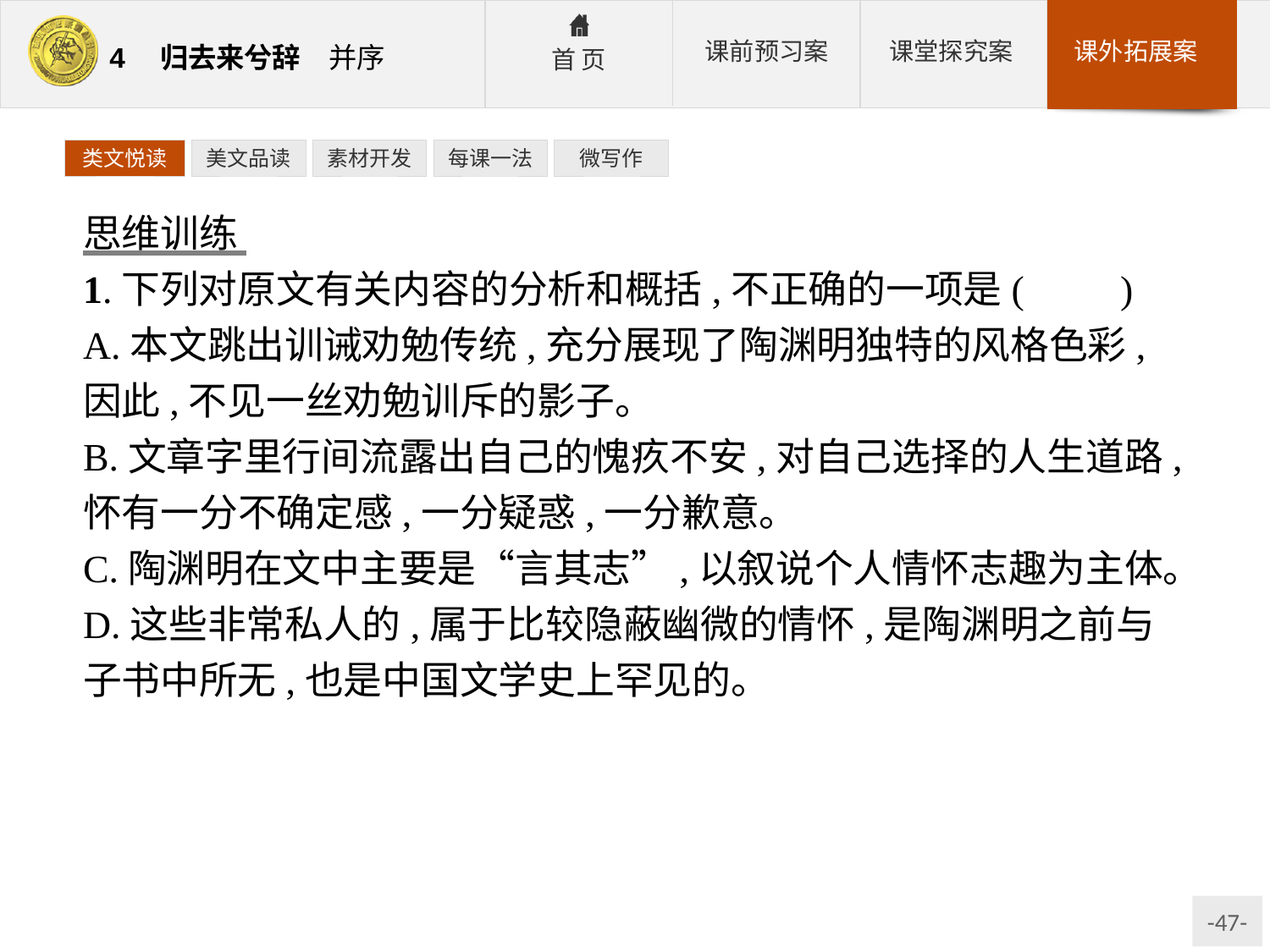

类文悦读
美文品读
素材开发
每课一法
微写作
思维训练
1.下列对原文有关内容的分析和概括,不正确的一项是(　　)
A.本文跳出训诫劝勉传统,充分展现了陶渊明独特的风格色彩,因此,不见一丝劝勉训斥的影子。
B.文章字里行间流露出自己的愧疚不安,对自己选择的人生道路,怀有一分不确定感,一分疑惑,一分歉意。
C.陶渊明在文中主要是“言其志”,以叙说个人情怀志趣为主体。
D.这些非常私人的,属于比较隐蔽幽微的情怀,是陶渊明之前与子书中所无,也是中国文学史上罕见的。
解析:“本文跳出训诫劝勉传统”“不见一丝劝勉训斥的影子”理解错误,本文多训诫劝勉之辞,含说教意味。
答案:A